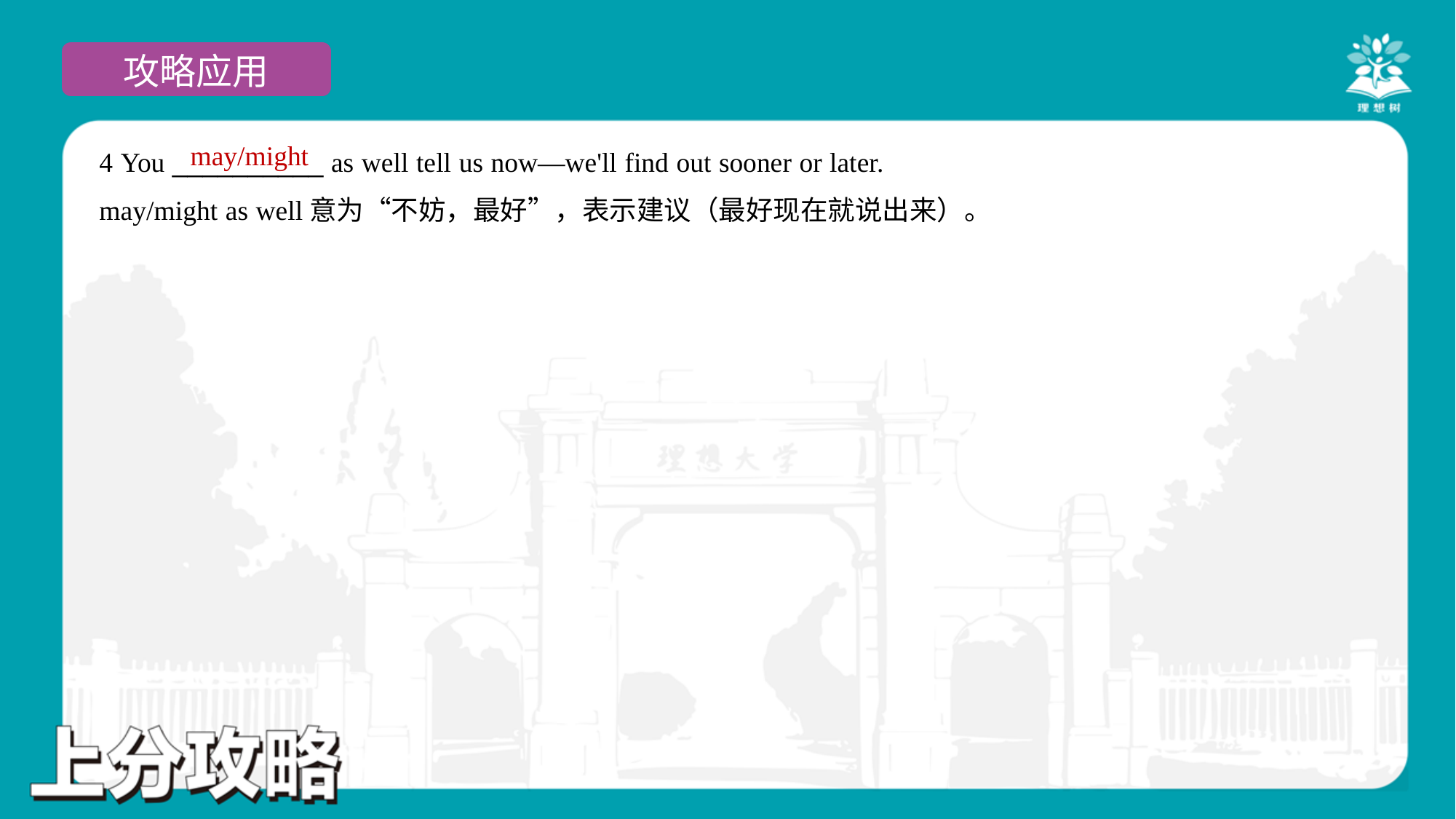

may/might
4 You __________ as well tell us now—we'll find out sooner or later.
may/might as well意为“不妨，最好”，表示建议（最好现在就说出来）。